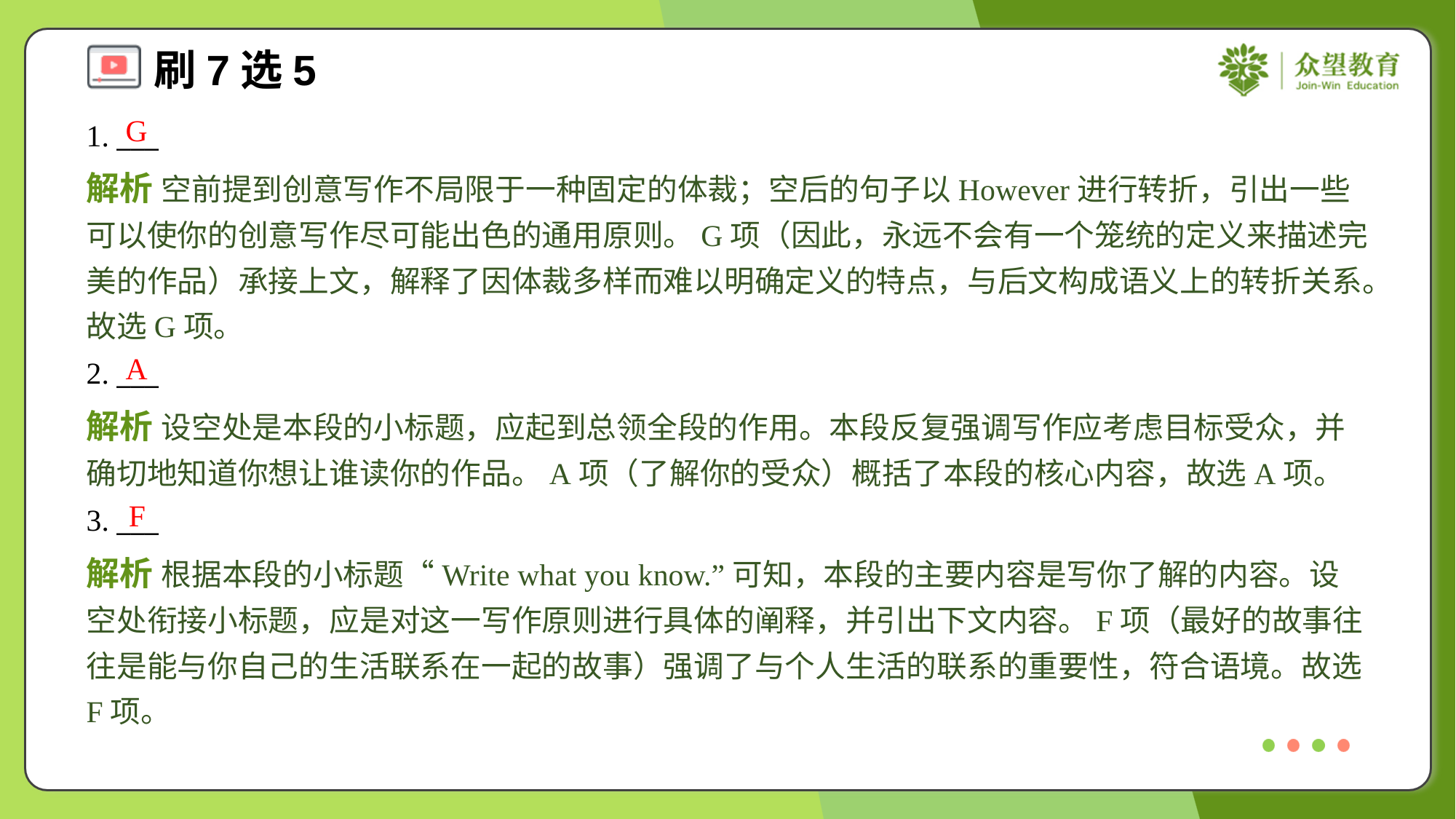

G
1. ___
解析 空前提到创意写作不局限于一种固定的体裁；空后的句子以However进行转折，引出一些可以使你的创意写作尽可能出色的通用原则。G项（因此，永远不会有一个笼统的定义来描述完美的作品）承接上文，解释了因体裁多样而难以明确定义的特点，与后文构成语义上的转折关系。故选G项。
A
2. ___
解析 设空处是本段的小标题，应起到总领全段的作用。本段反复强调写作应考虑目标受众，并确切地知道你想让谁读你的作品。A项（了解你的受众）概括了本段的核心内容，故选A项。
F
3. ___
解析 根据本段的小标题“Write what you know.”可知，本段的主要内容是写你了解的内容。设空处衔接小标题，应是对这一写作原则进行具体的阐释，并引出下文内容。F项（最好的故事往往是能与你自己的生活联系在一起的故事）强调了与个人生活的联系的重要性，符合语境。故选F项。